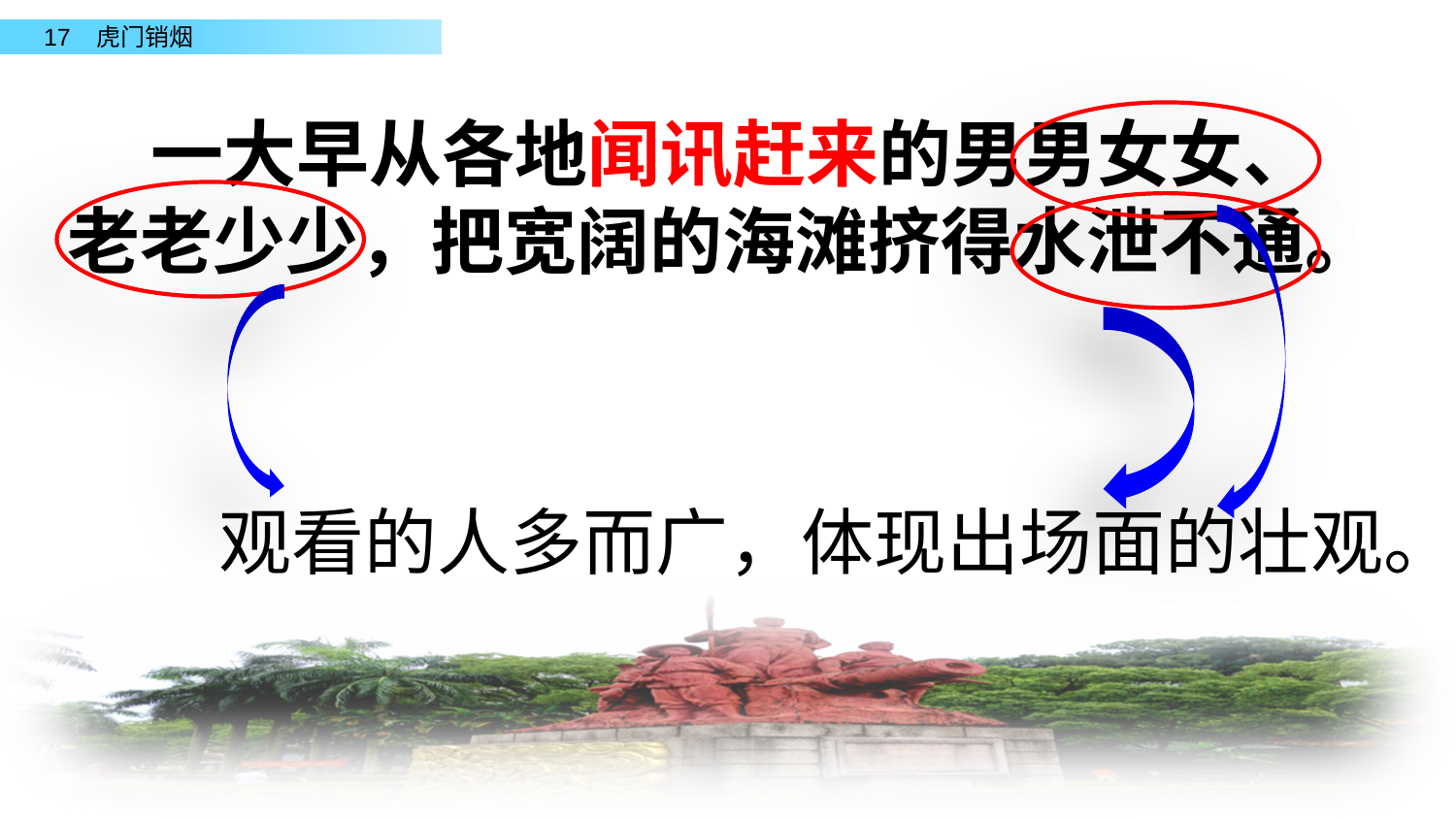

一大早从各地闻讯赶来的男男女女、老老少少，把宽阔的海滩挤得水泄不通。

观看的人多而广，体现出场面的壮观。